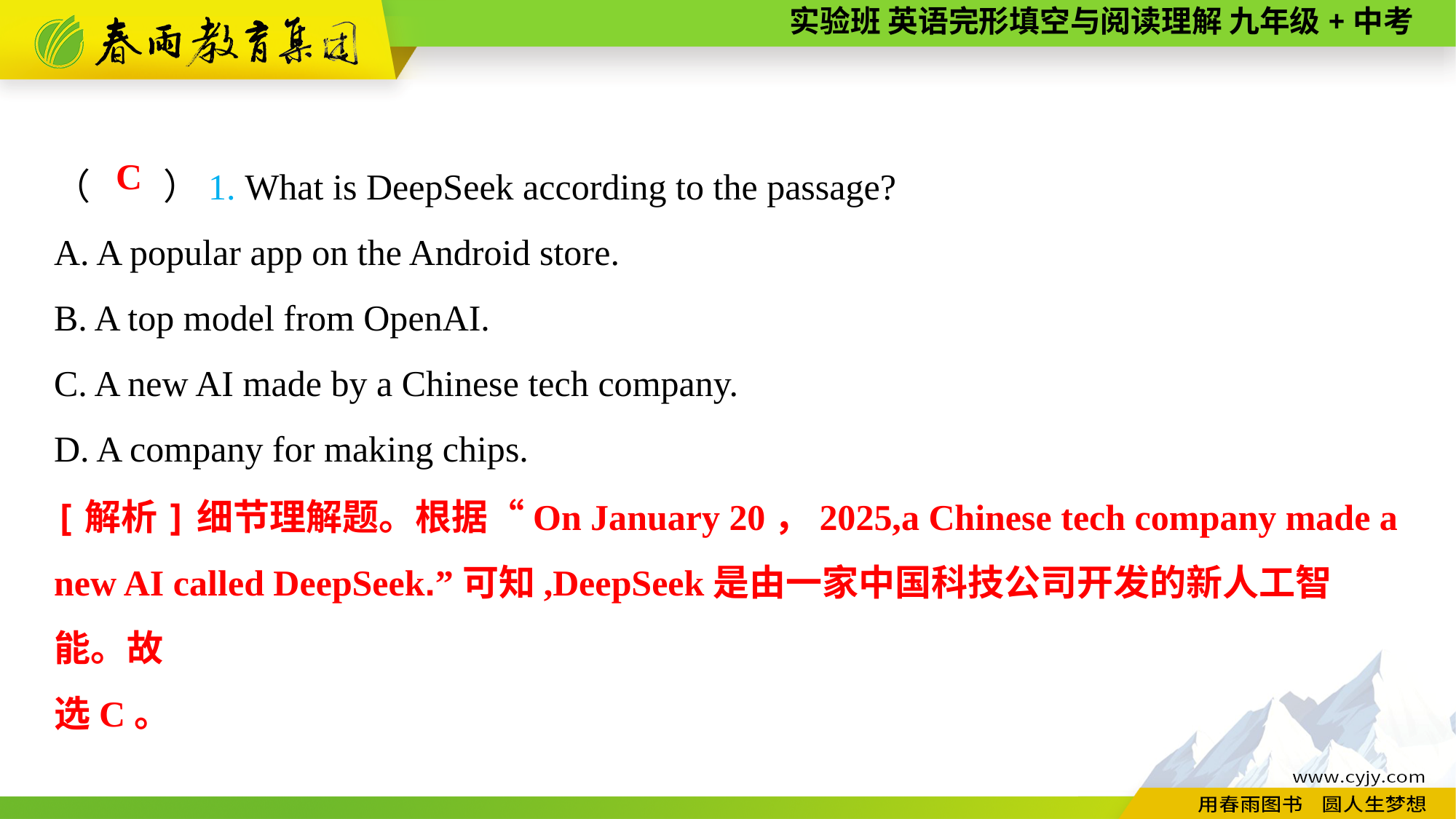

（　　）1. What is DeepSeek according to the passage?
A. A popular app on the Android store.
B. A top model from OpenAI.
C. A new AI made by a Chinese tech company.
D. A company for making chips.
C
[解析]细节理解题。根据“On January 20，2025,a Chinese tech company made a new AI called DeepSeek.”可知,DeepSeek是由一家中国科技公司开发的新人工智能。故
选C。